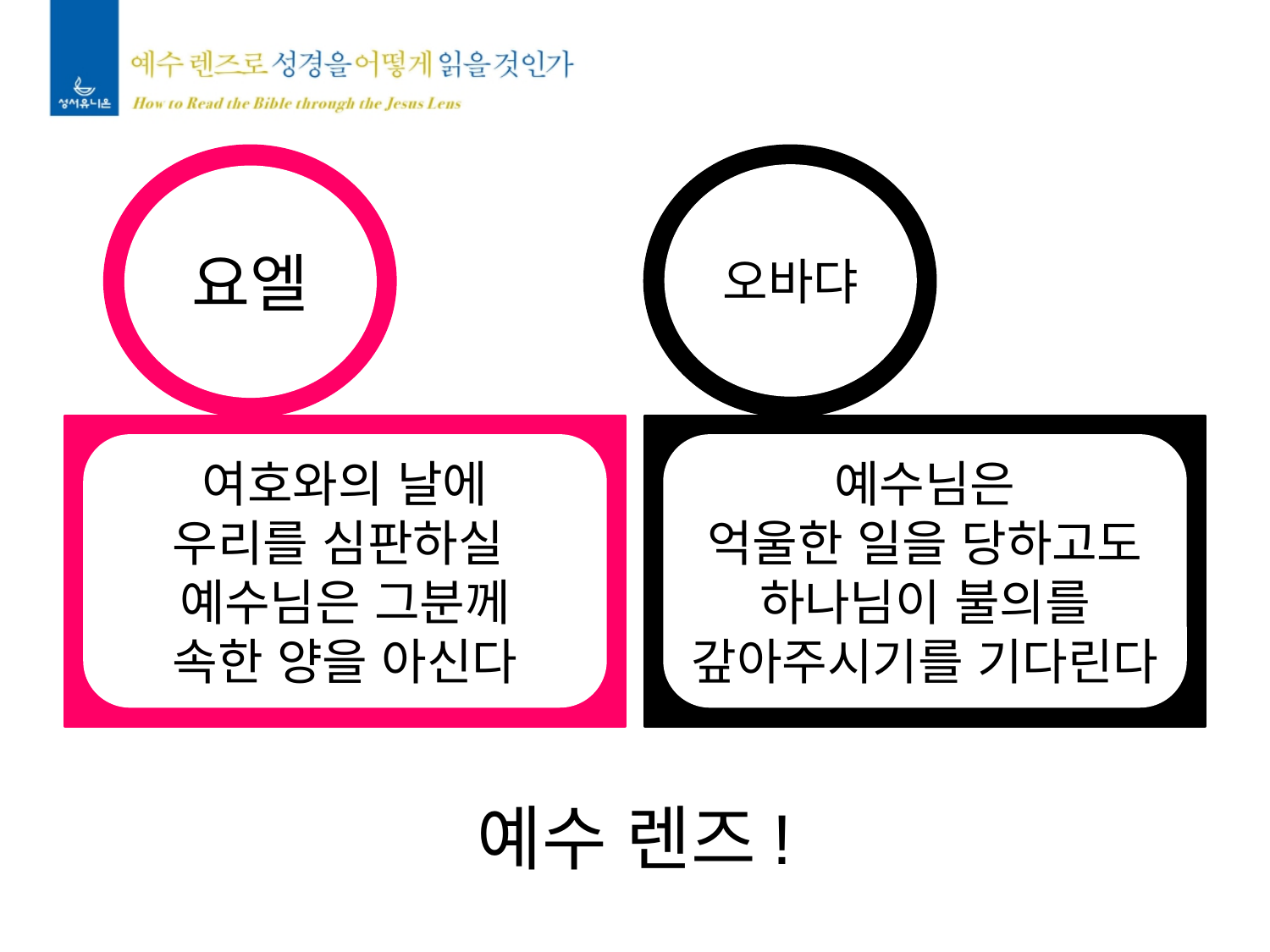

오바댜
요엘

여호와의 날에
우리를 심판하실
예수님은 그분께
속한 양을 아신다
예수님은
억울한 일을 당하고도
하나님이 불의를
갚아주시기를 기다린다
예수 렌즈!